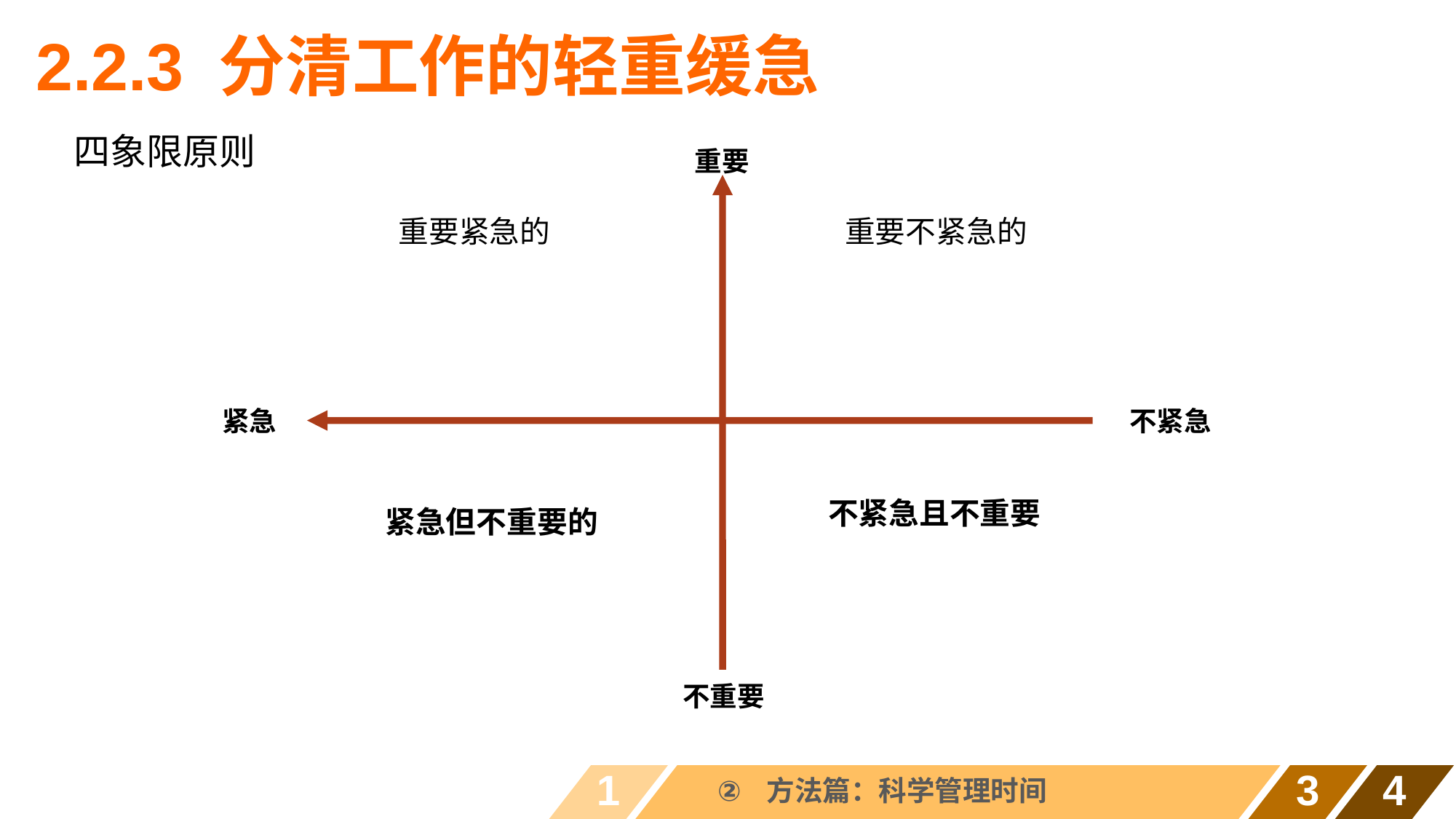

# 2.2.3 分清工作的轻重缓急
四象限原则
重要

重要紧急的
重要不紧急的
紧急
不紧急

不紧急且不重要
紧急但不重要的
不重要
1
方法篇：科学管理时间
3
4